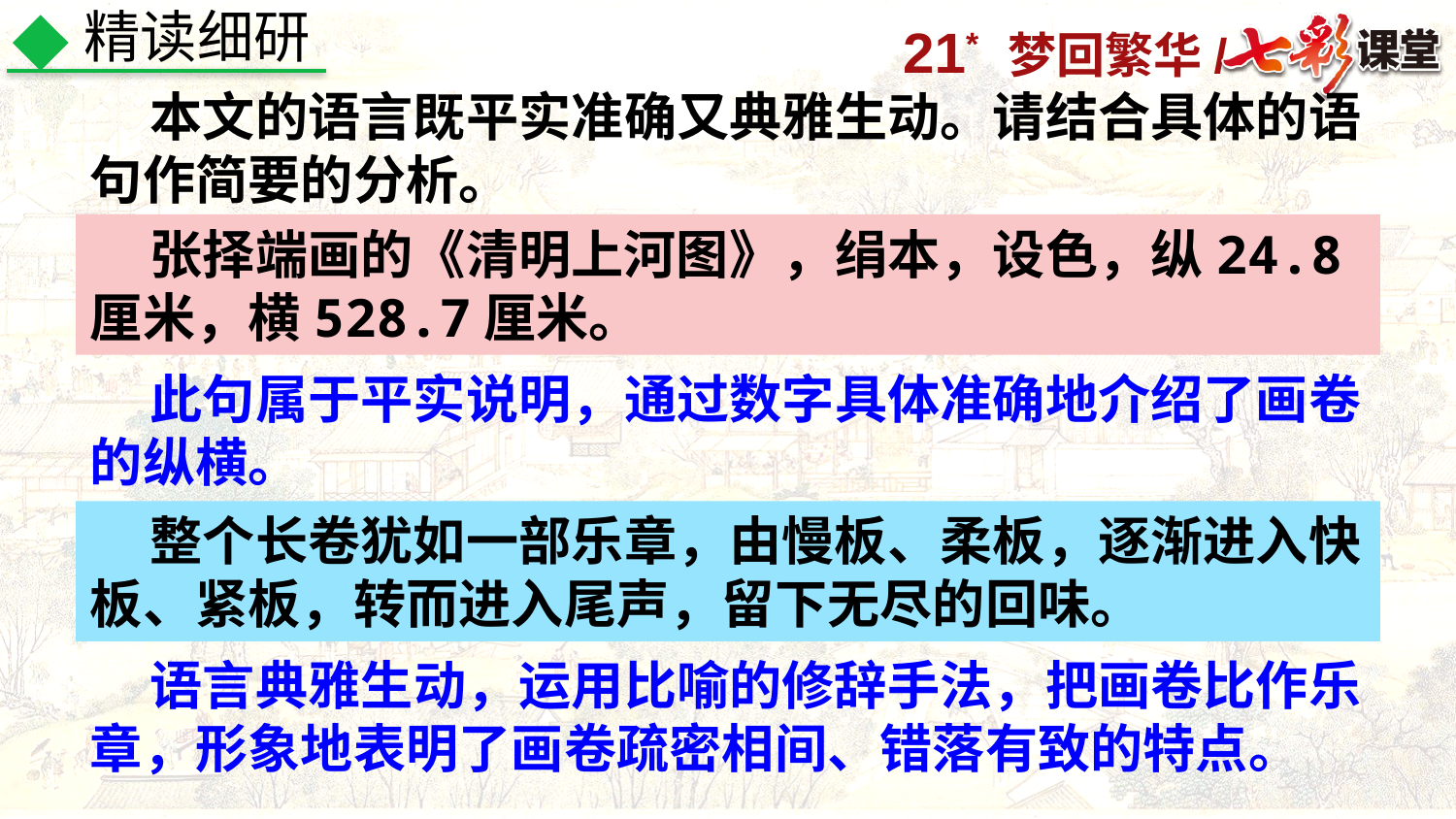

精读细研

    本文的语言既平实准确又典雅生动。请结合具体的语句作简要的分析。
    张择端画的《清明上河图》，绢本，设色，纵24.8厘米，横528.7厘米。
    此句属于平实说明，通过数字具体准确地介绍了画卷的纵横。
    整个长卷犹如一部乐章，由慢板、柔板，逐渐进入快板、紧板，转而进入尾声，留下无尽的回味。
    语言典雅生动，运用比喻的修辞手法，把画卷比作乐章，形象地表明了画卷疏密相间、错落有致的特点。